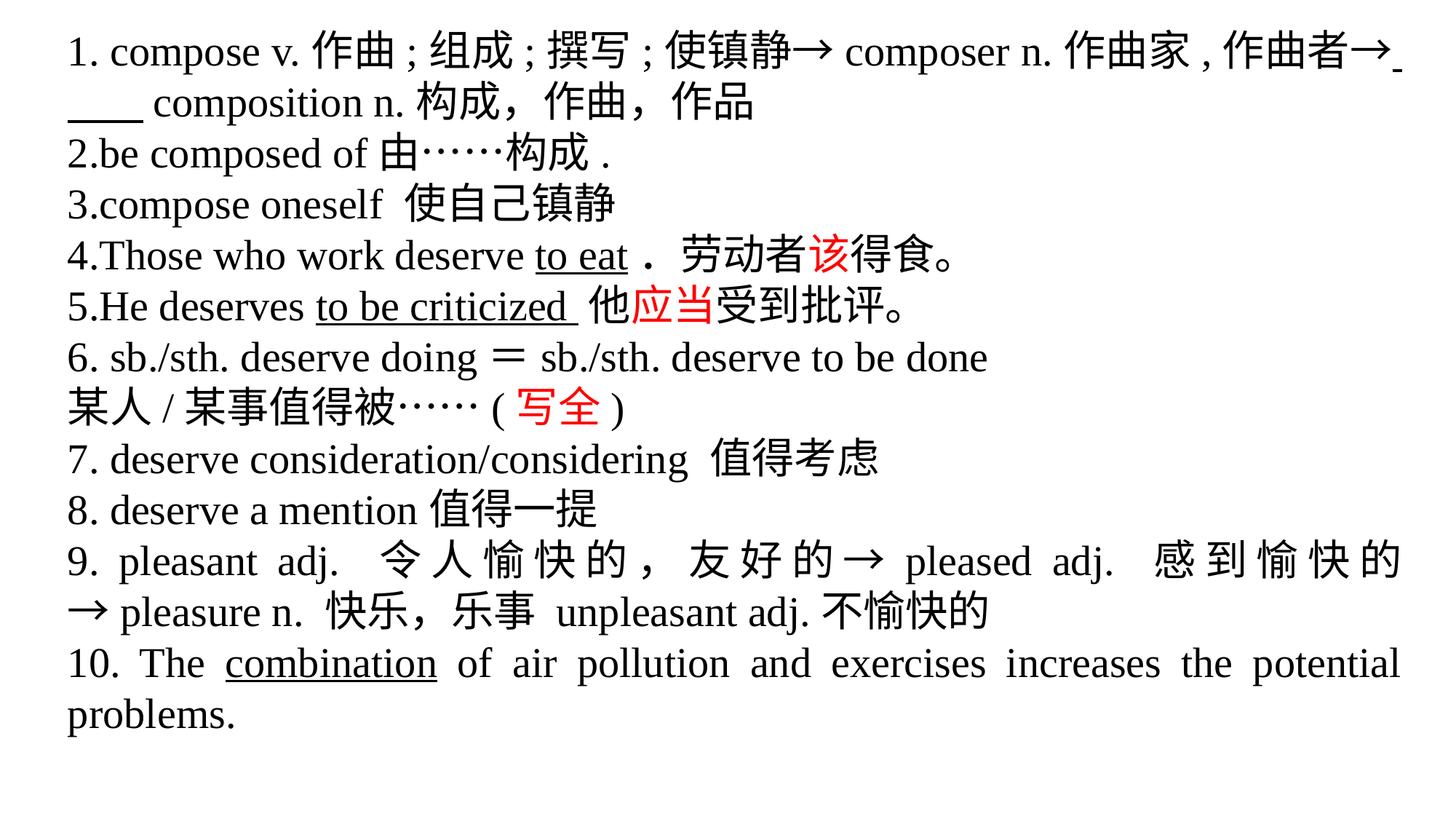

1. compose v.作曲;组成;撰写;使镇静→composer n.作曲家,作曲者→          composition n.构成，作曲，作品
2.be composed of由……构成.
3.compose oneself 使自己镇静
4.Those who work deserve to eat．劳动者该得食。
5.He deserves to be criticized 他应当受到批评。
6. sb./sth. deserve doing＝sb./sth. deserve to be done
某人/某事值得被……(写全)
7. deserve consideration/considering 值得考虑
8. deserve a mention值得一提
9. pleasant adj. 令人愉快的，友好的→pleased adj. 感到愉快的→pleasure n. 快乐，乐事 unpleasant adj.不愉快的
10. The combination of air pollution and exercises increases the potential problems.